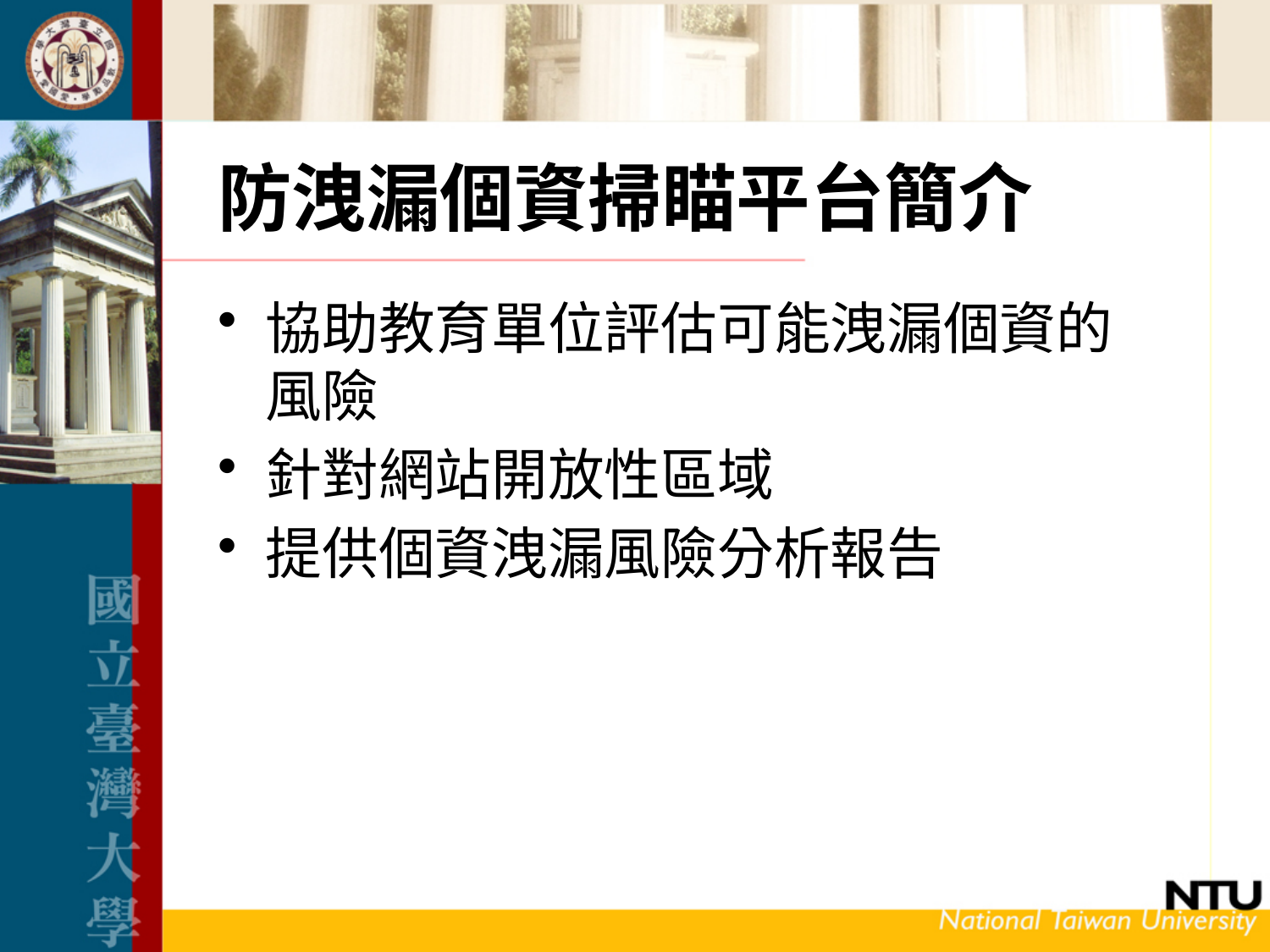

# 防洩漏個資掃瞄平台簡介
協助教育單位評估可能洩漏個資的風險
針對網站開放性區域
提供個資洩漏風險分析報告